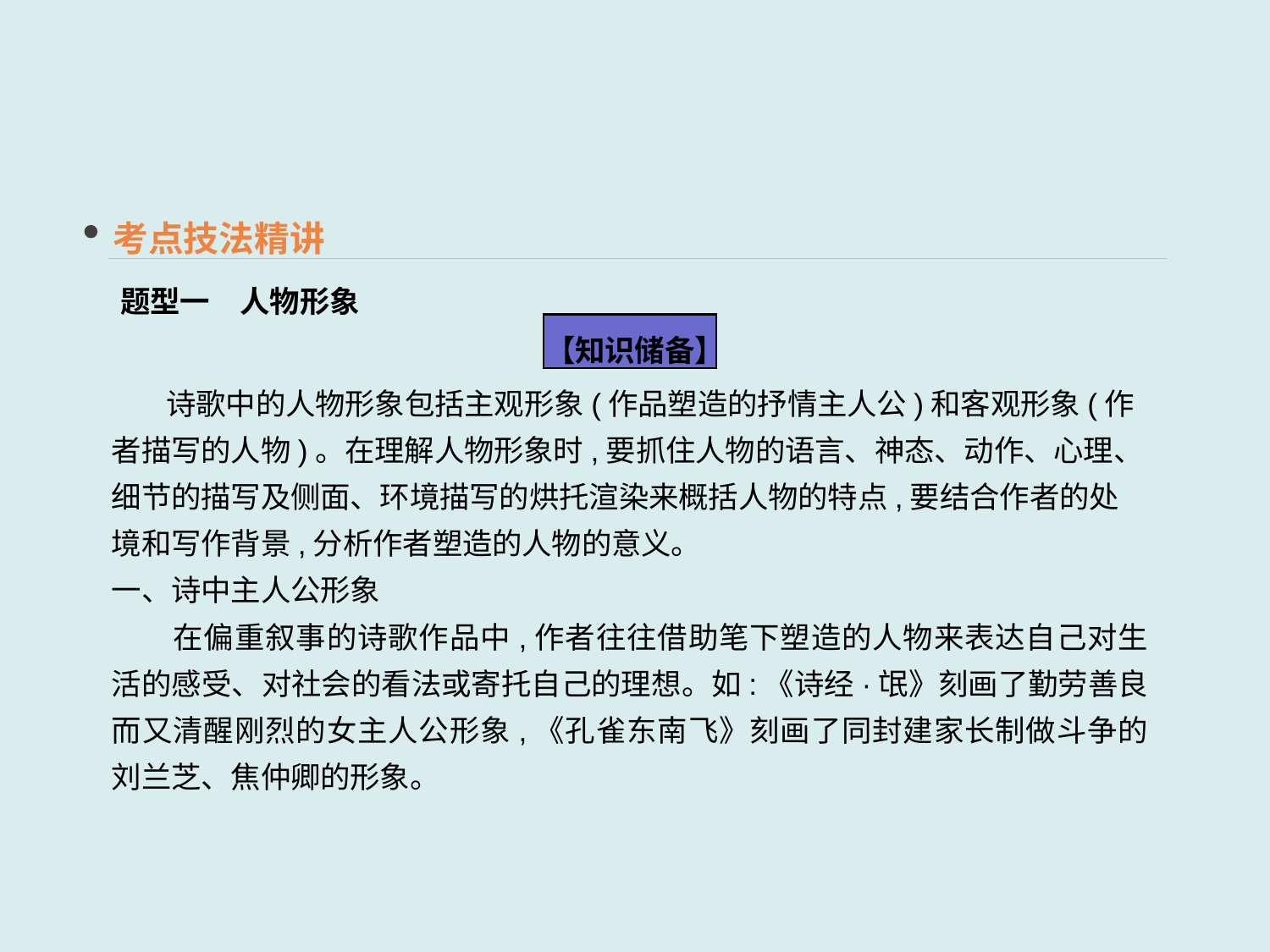

考点技法精讲

题型一　人物形象

【知识储备】

       诗歌中的人物形象包括主观形象(作品塑造的抒情主人公)和客观形象(作者描写的人物)。在理解人物形象时,要抓住人物的语言、神态、动作、心理、细节的描写及侧面、环境描写的烘托渲染来概括人物的特点,要结合作者的处境和写作背景,分析作者塑造的人物的意义。
一、诗中主人公形象
　　在偏重叙事的诗歌作品中,作者往往借助笔下塑造的人物来表达自己对生活的感受、对社会的看法或寄托自己的理想。如:《诗经·氓》刻画了勤劳善良而又清醒刚烈的女主人公形象,《孔雀东南飞》刻画了同封建家长制做斗争的刘兰芝、焦仲卿的形象。